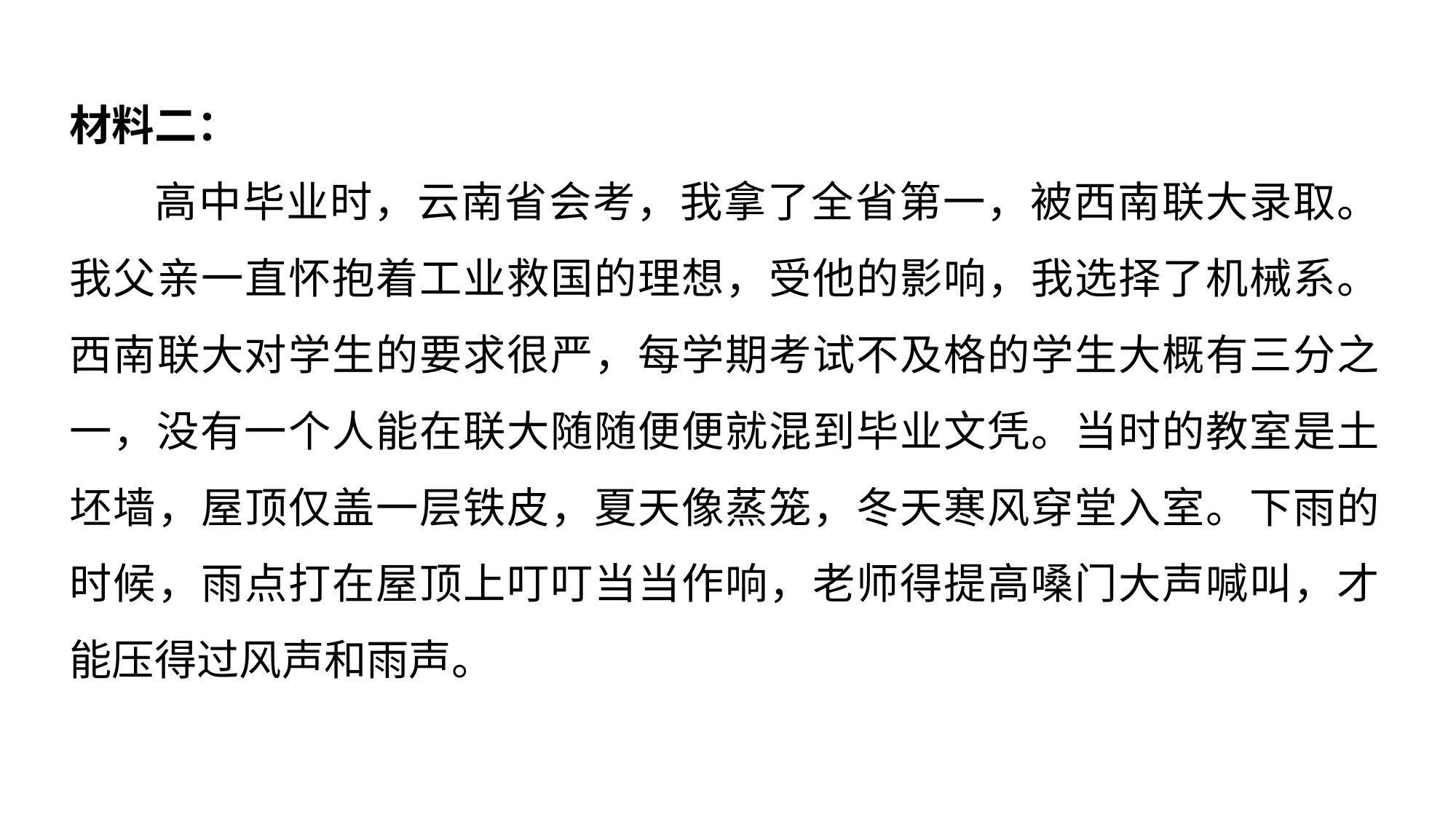

材料二：
高中毕业时，云南省会考，我拿了全省第一，被西南联大录取。我父亲一直怀抱着工业救国的理想，受他的影响，我选择了机械系。西南联大对学生的要求很严，每学期考试不及格的学生大概有三分之一，没有一个人能在联大随随便便就混到毕业文凭。当时的教室是土坯墙，屋顶仅盖一层铁皮，夏天像蒸笼，冬天寒风穿堂入室。下雨的时候，雨点打在屋顶上叮叮当当作响，老师得提高嗓门大声喊叫，才能压得过风声和雨声。